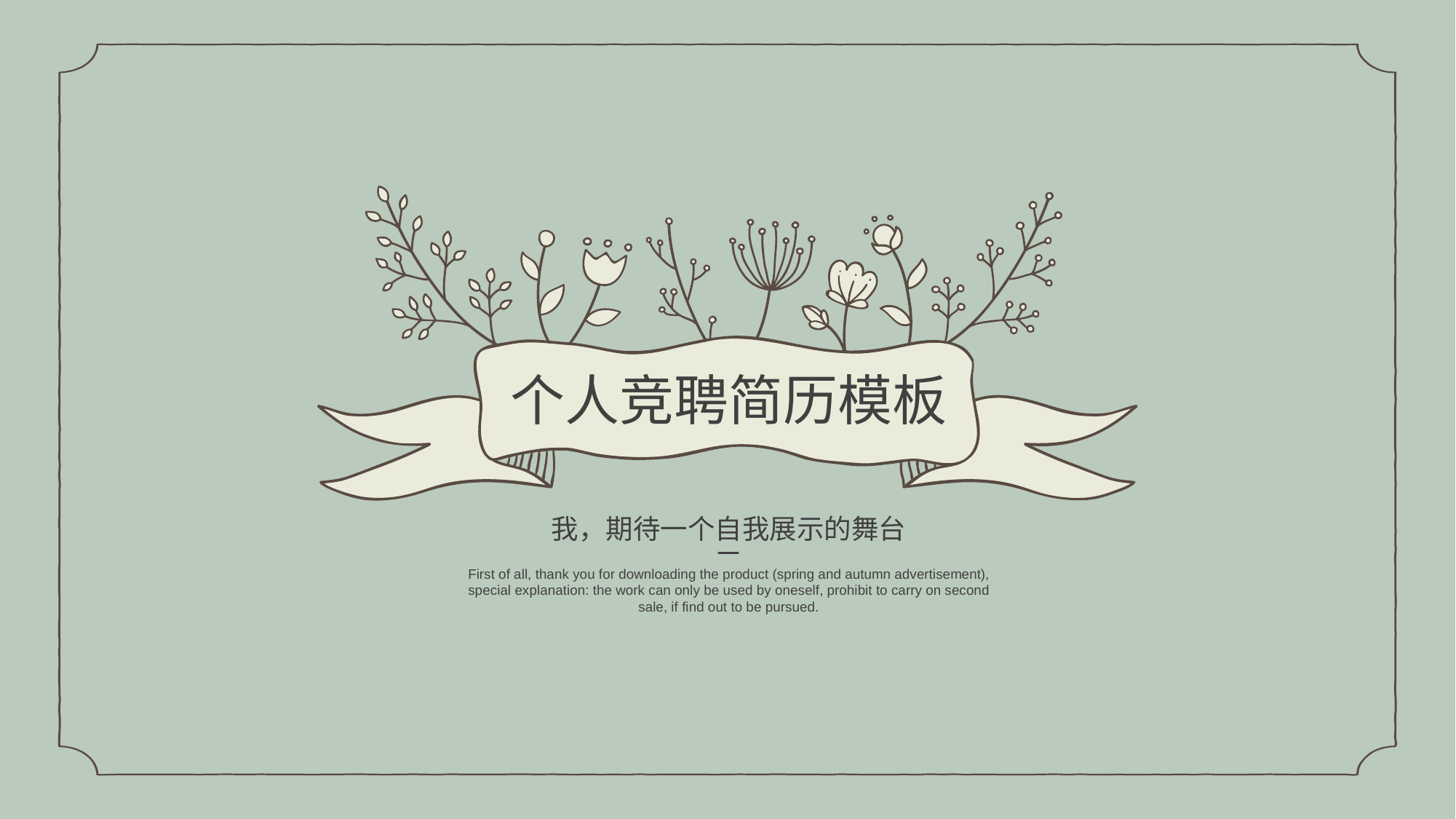

个人竞聘简历模板
我，期待一个自我展示的舞台
First of all, thank you for downloading the product (spring and autumn advertisement), special explanation: the work can only be used by oneself, prohibit to carry on second sale, if find out to be pursued.